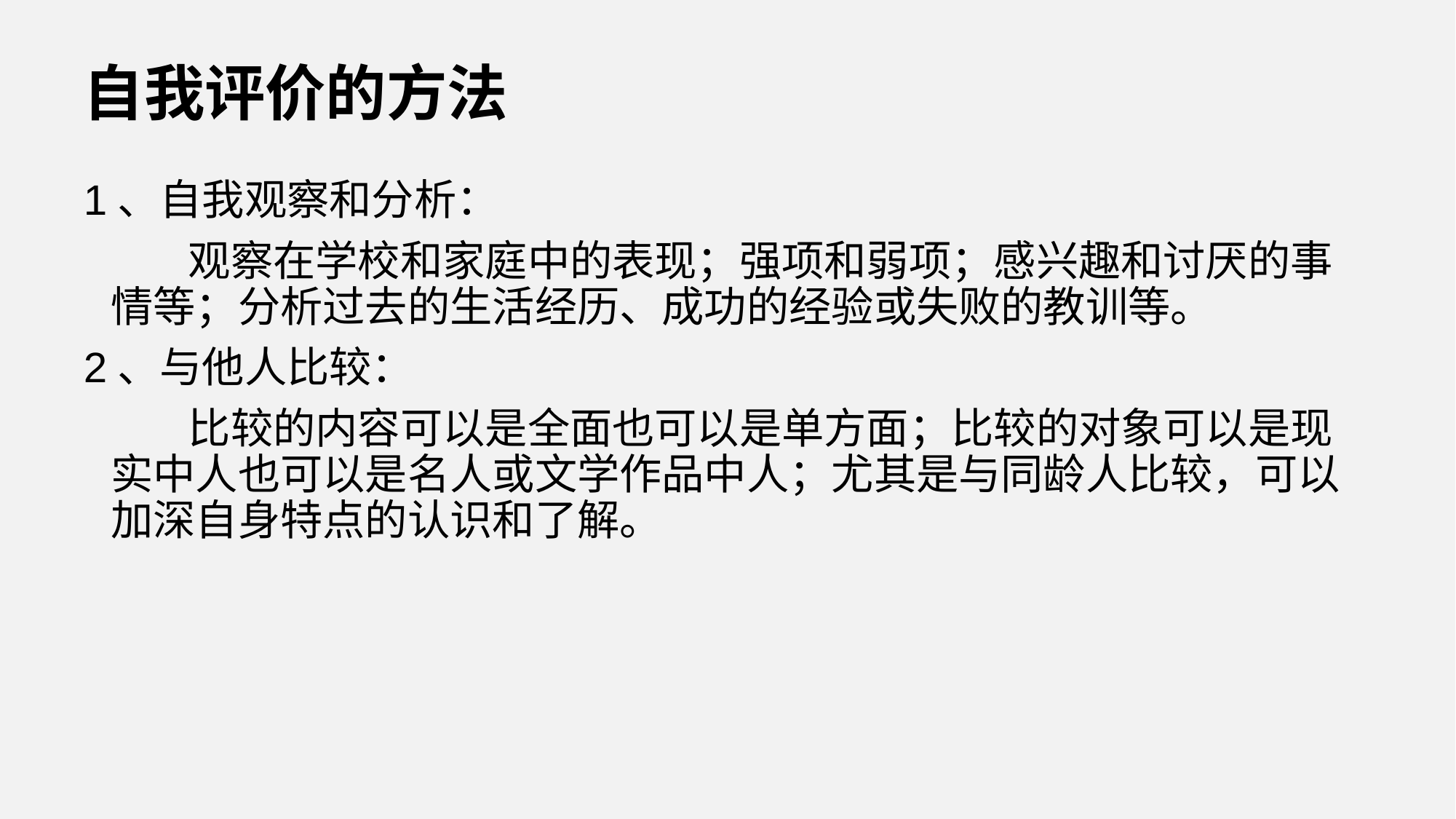

# 自我评价的方法
1、自我观察和分析：
          观察在学校和家庭中的表现；强项和弱项；感兴趣和讨厌的事情等；分析过去的生活经历、成功的经验或失败的教训等。
2、与他人比较：
          比较的内容可以是全面也可以是单方面；比较的对象可以是现实中人也可以是名人或文学作品中人；尤其是与同龄人比较，可以加深自身特点的认识和了解。